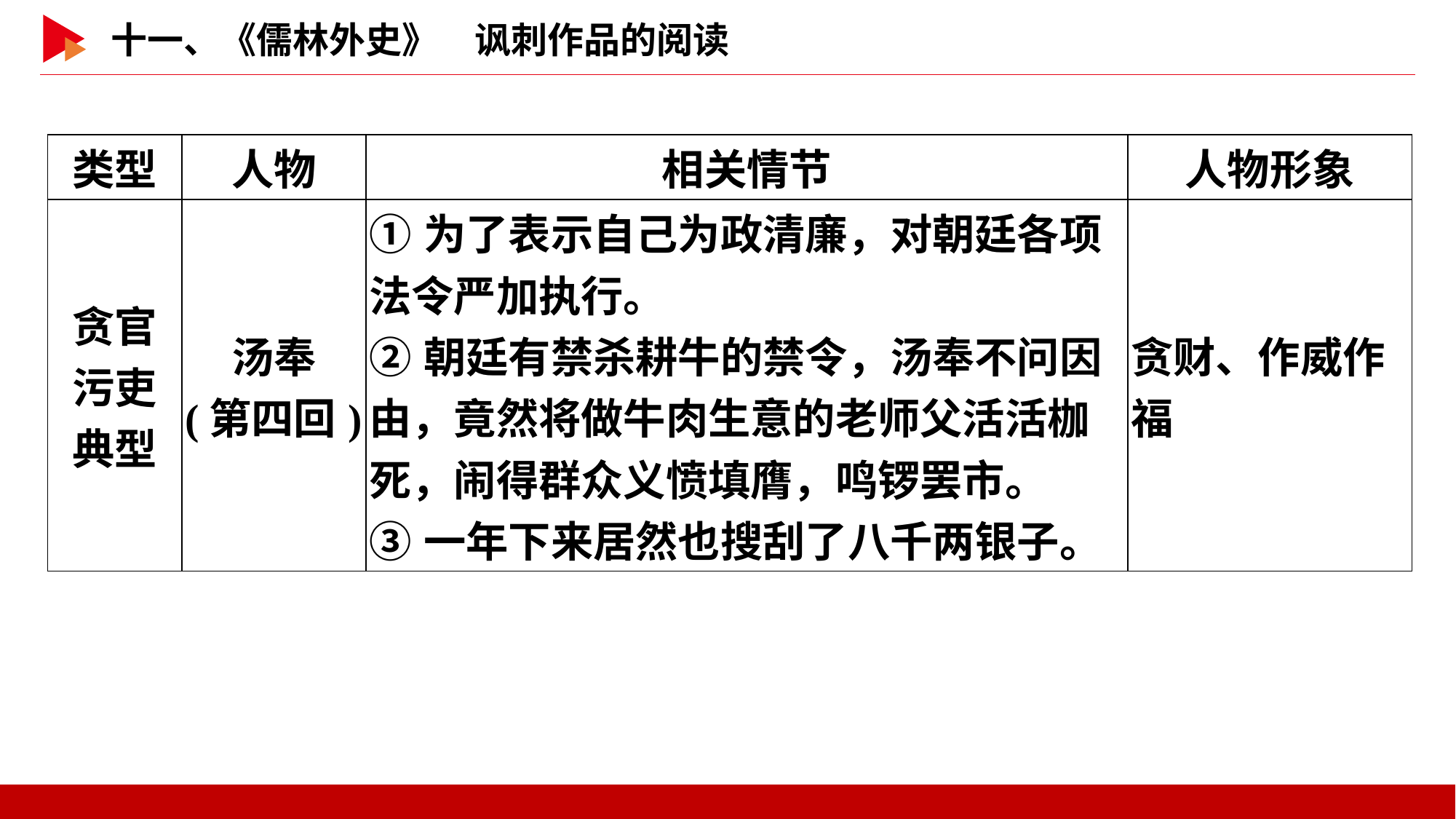

| 类型 | 人物 | 相关情节 | 人物形象 |
| --- | --- | --- | --- |
| 贪官 污吏 典型 | 汤奉 (第四回) | ①为了表示自己为政清廉，对朝廷各项法令严加执行。 ②朝廷有禁杀耕牛的禁令，汤奉不问因由，竟然将做牛肉生意的老师父活活枷死，闹得群众义愤填膺，鸣锣罢市。 ③一年下来居然也搜刮了八千两银子。 | 贪财、作威作福 |